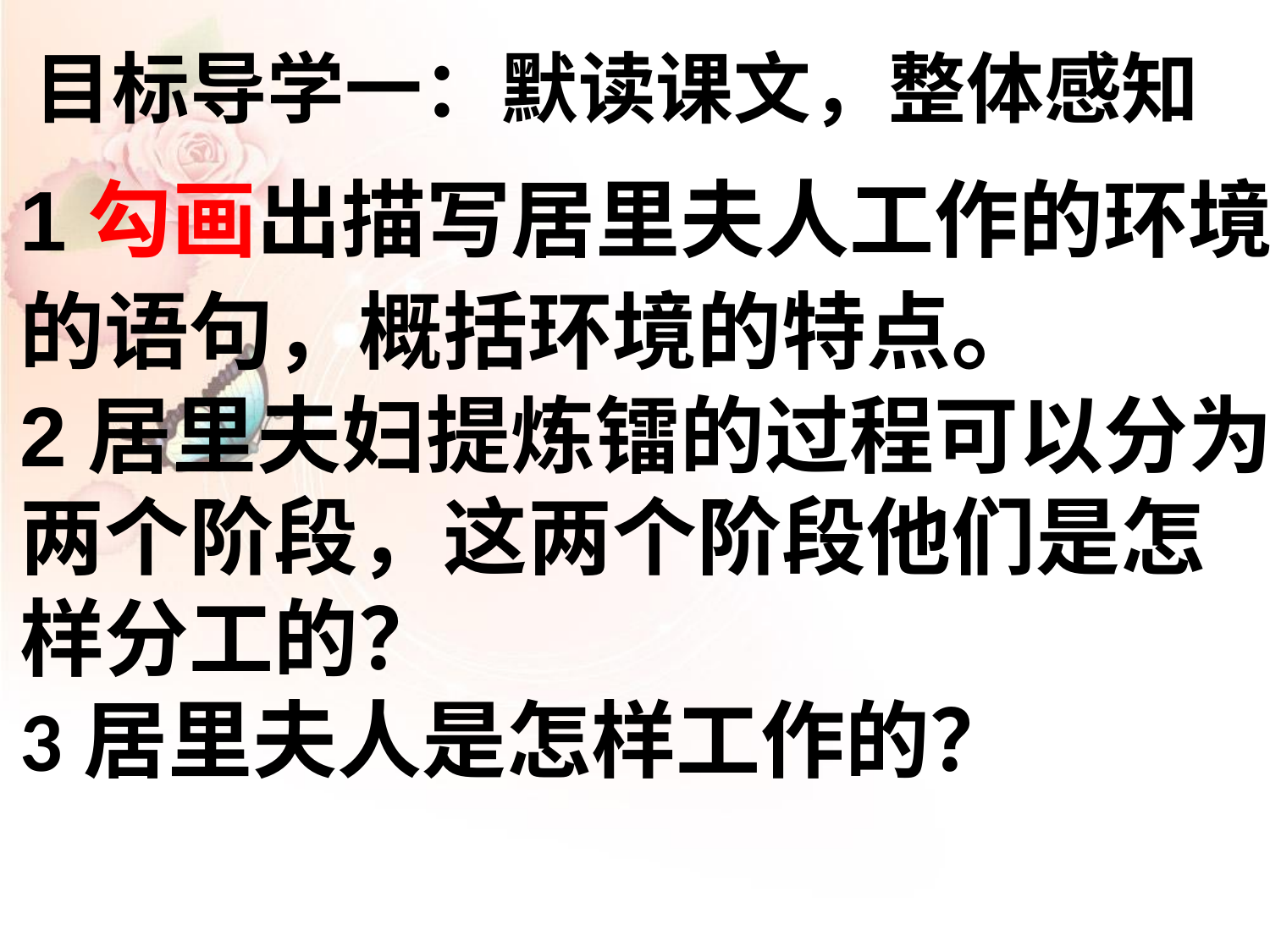

目标导学一：默读课文，整体感知
1勾画出描写居里夫人工作的环境的语句，概括环境的特点。
2居里夫妇提炼镭的过程可以分为两个阶段，这两个阶段他们是怎样分工的？
3居里夫人是怎样工作的？